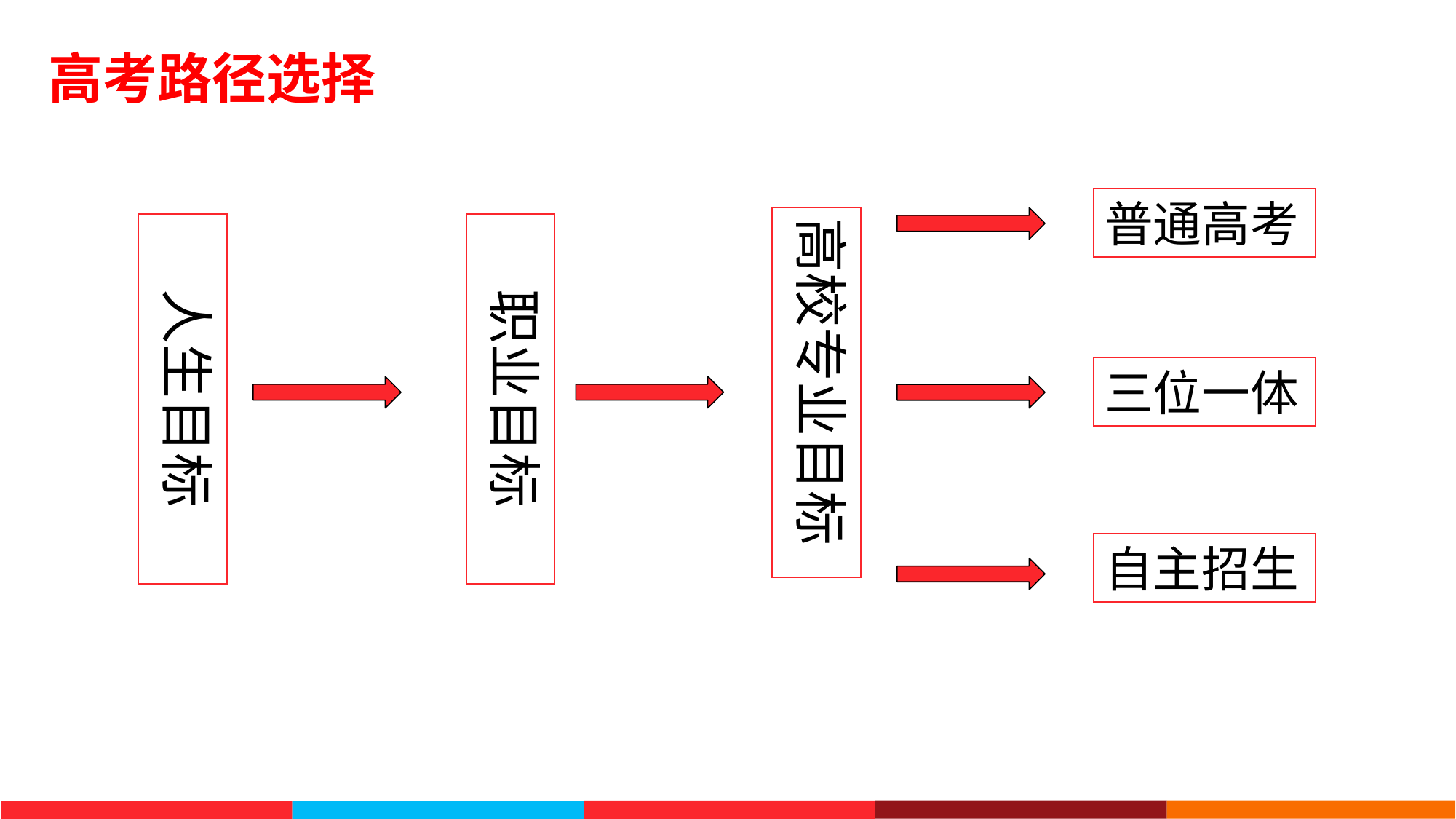

高考路径选择
普通高考

高校专业目标
人生目标
职业目标
三位一体

自主招生